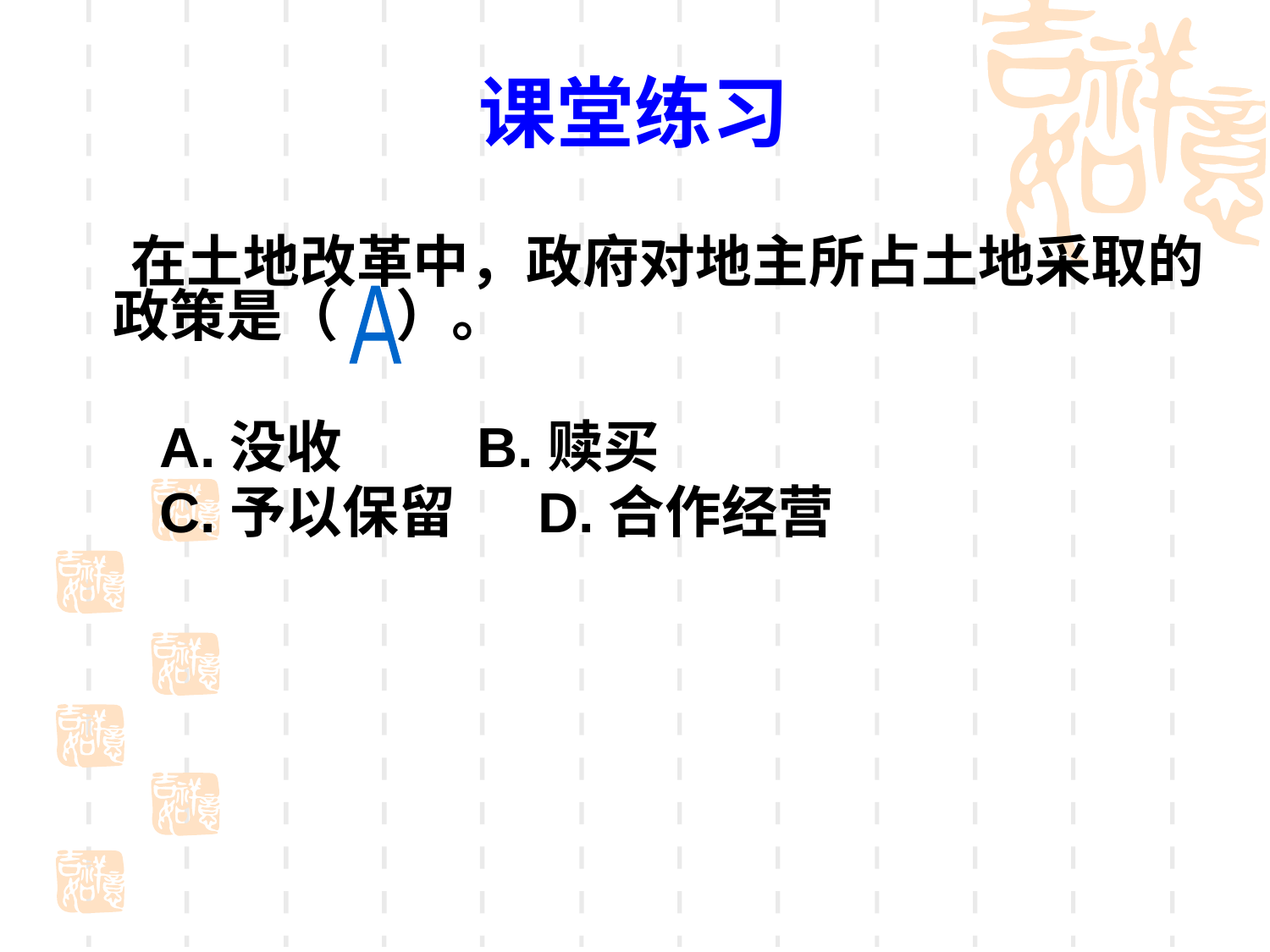

# 课堂练习
    在土地改革中，政府对地主所占土地采取的政策是（　）。

      A.没收　     B.赎买
      C.予以保留 　D.合作经营

A